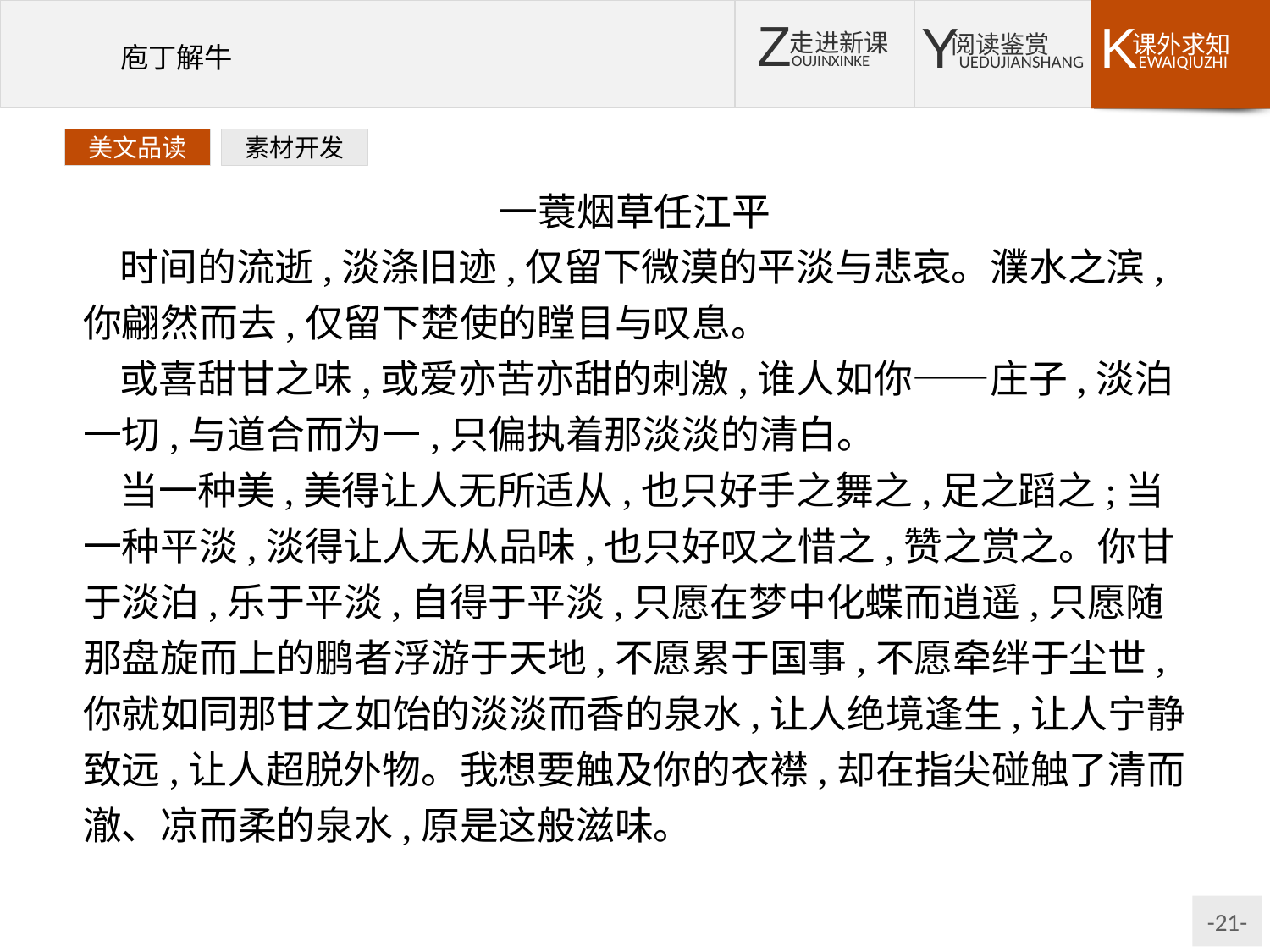

美文品读
素材开发
一蓑烟草任江平
时间的流逝,淡涤旧迹,仅留下微漠的平淡与悲哀。濮水之滨,你翩然而去,仅留下楚使的瞠目与叹息。
或喜甜甘之味,或爱亦苦亦甜的刺激,谁人如你——庄子,淡泊一切,与道合而为一,只偏执着那淡淡的清白。
当一种美,美得让人无所适从,也只好手之舞之,足之蹈之;当一种平淡,淡得让人无从品味,也只好叹之惜之,赞之赏之。你甘于淡泊,乐于平淡,自得于平淡,只愿在梦中化蝶而逍遥,只愿随那盘旋而上的鹏者浮游于天地,不愿累于国事,不愿牵绊于尘世,你就如同那甘之如饴的淡淡而香的泉水,让人绝境逢生,让人宁静致远,让人超脱外物。我想要触及你的衣襟,却在指尖碰触了清而澈、凉而柔的泉水,原是这般滋味。